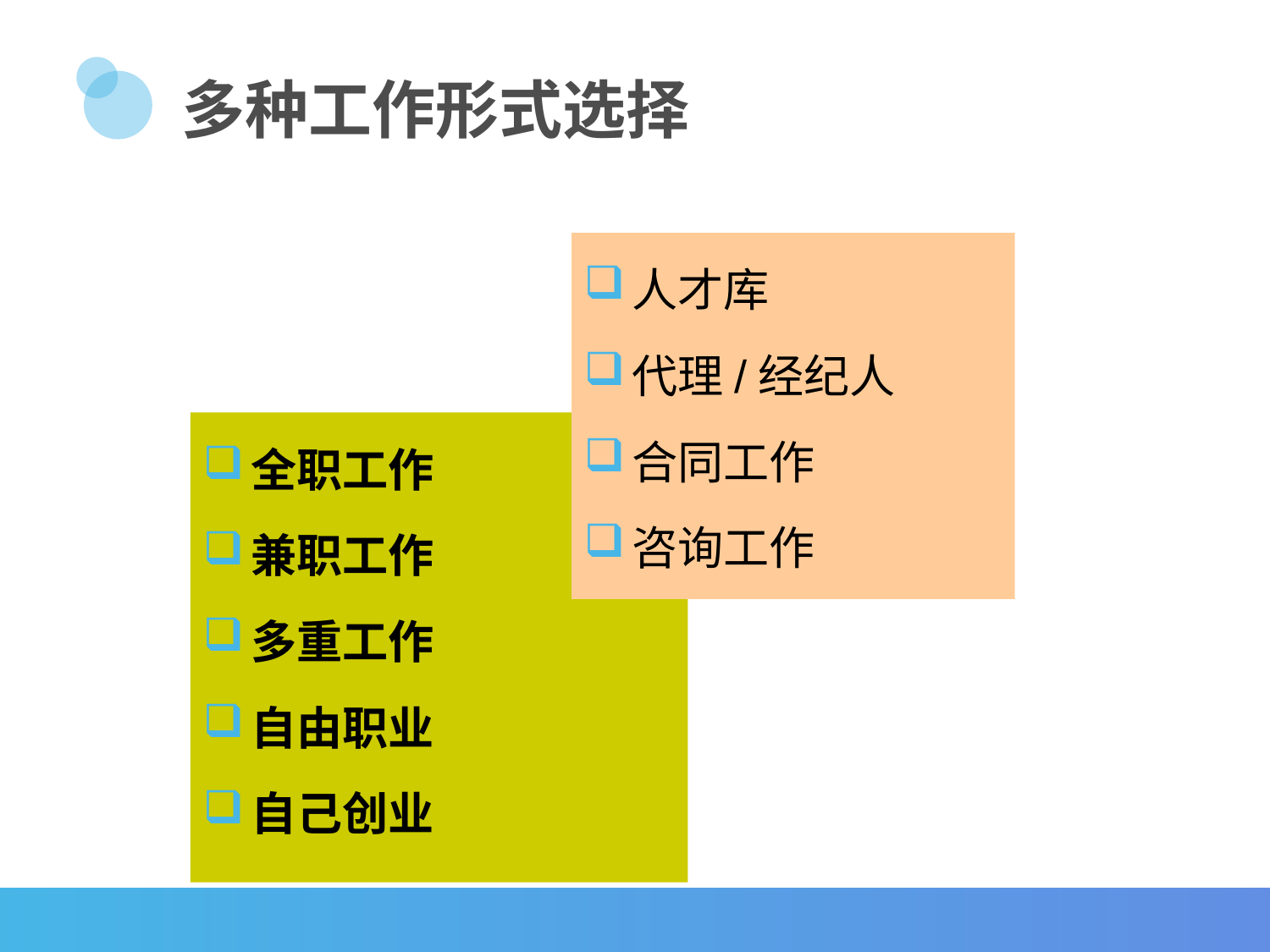

多种工作形式选择
人才库
代理/经纪人
合同工作
咨询工作

全职工作
兼职工作
多重工作
自由职业
自己创业